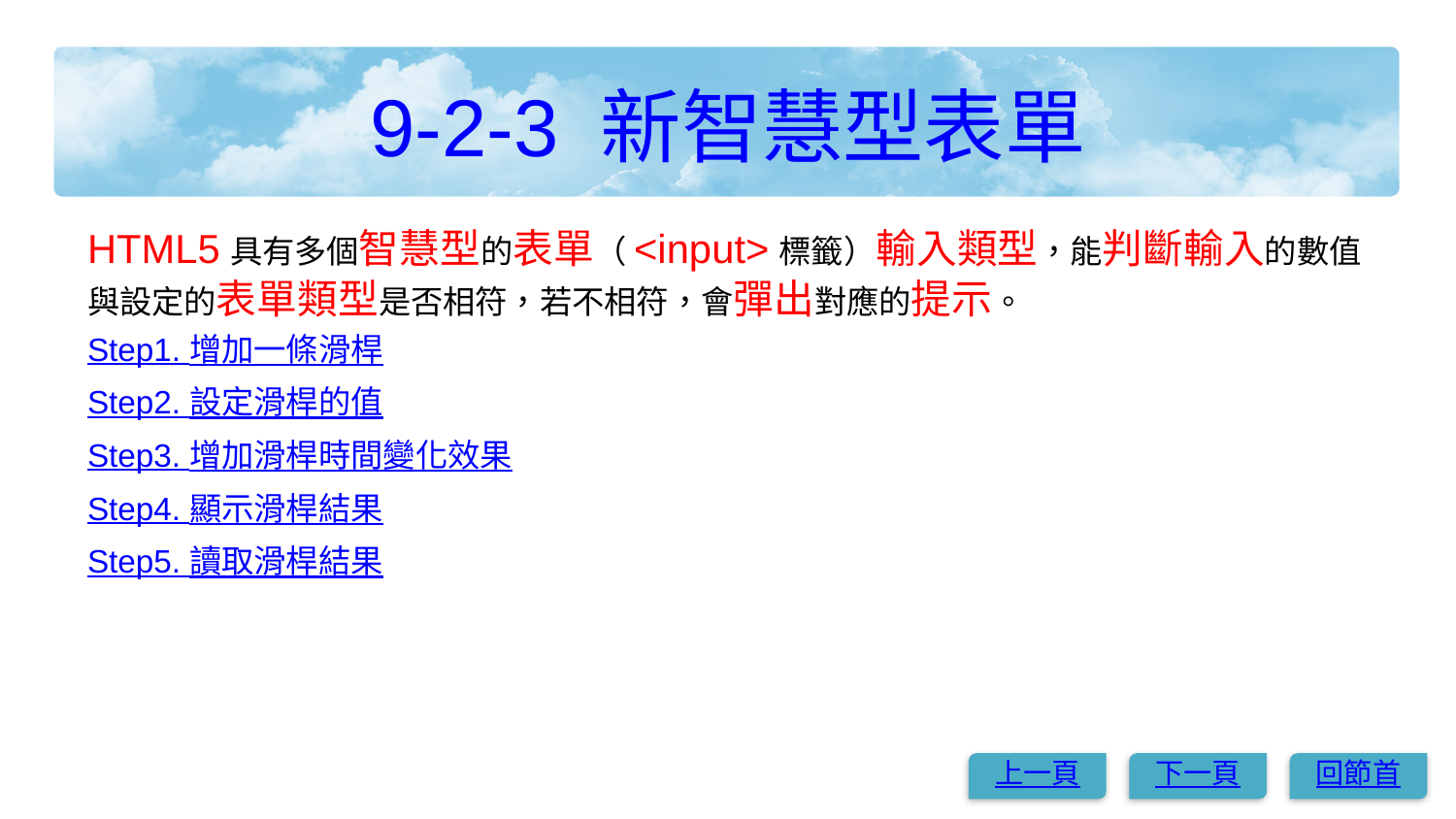

# 9-2-3 新智慧型表單
HTML5具有多個智慧型的表單（<input>標籤）輸入類型，能判斷輸入的數值與設定的表單類型是否相符，若不相符，會彈出對應的提示。
Step1. 增加一條滑桿
Step2. 設定滑桿的值
Step3. 增加滑桿時間變化效果
Step4. 顯示滑桿結果
Step5. 讀取滑桿結果
上一頁
下一頁
回節首